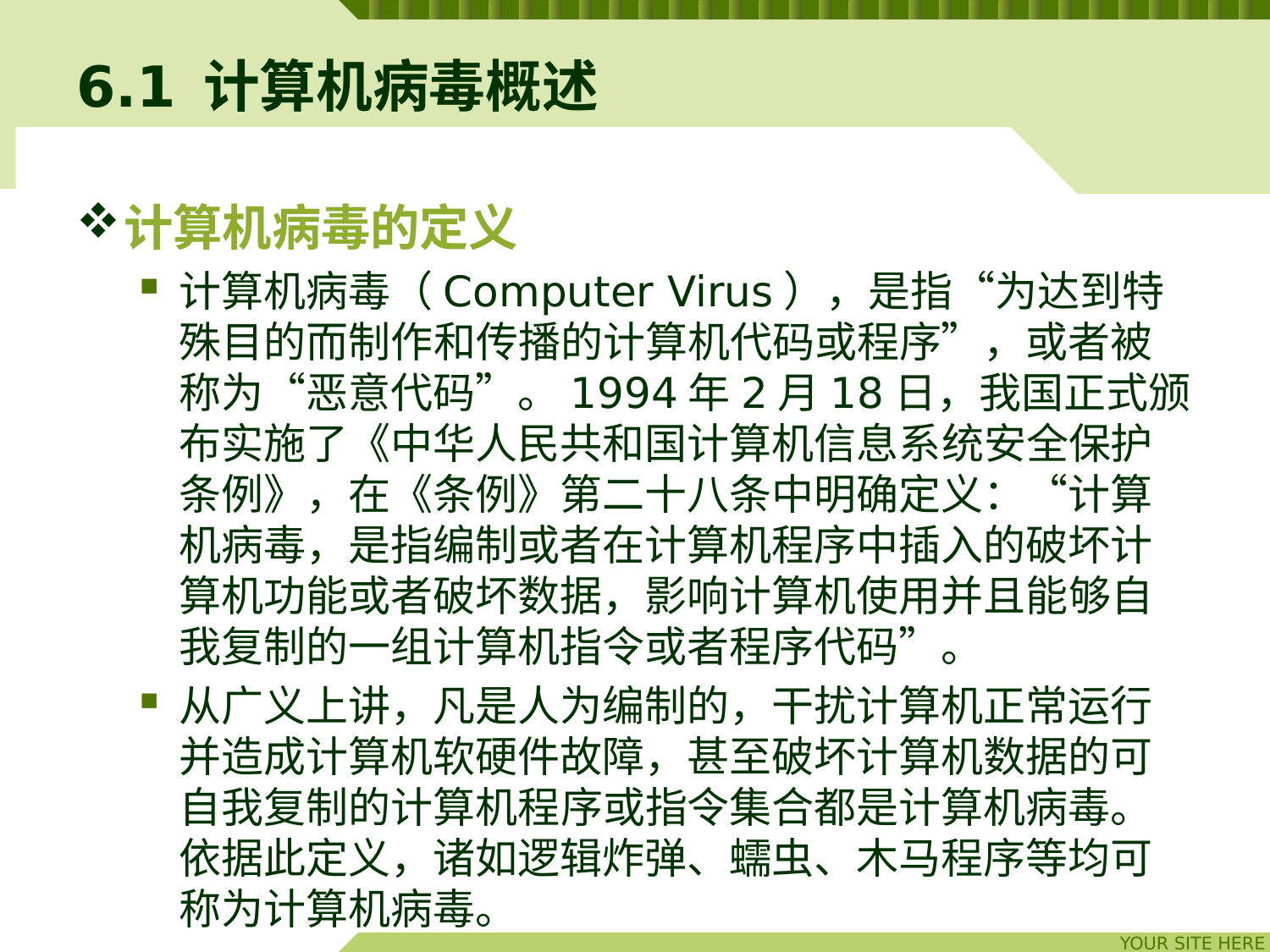

# 6.1	计算机病毒概述
计算机病毒的定义
计算机病毒（Computer Virus），是指“为达到特殊目的而制作和传播的计算机代码或程序”，或者被称为“恶意代码”。1994年2月18日，我国正式颁布实施了《中华人民共和国计算机信息系统安全保护条例》，在《条例》第二十八条中明确定义：“计算机病毒，是指编制或者在计算机程序中插入的破坏计算机功能或者破坏数据，影响计算机使用并且能够自我复制的一组计算机指令或者程序代码”。
从广义上讲，凡是人为编制的，干扰计算机正常运行并造成计算机软硬件故障，甚至破坏计算机数据的可自我复制的计算机程序或指令集合都是计算机病毒。依据此定义，诸如逻辑炸弹、蠕虫、木马程序等均可称为计算机病毒。